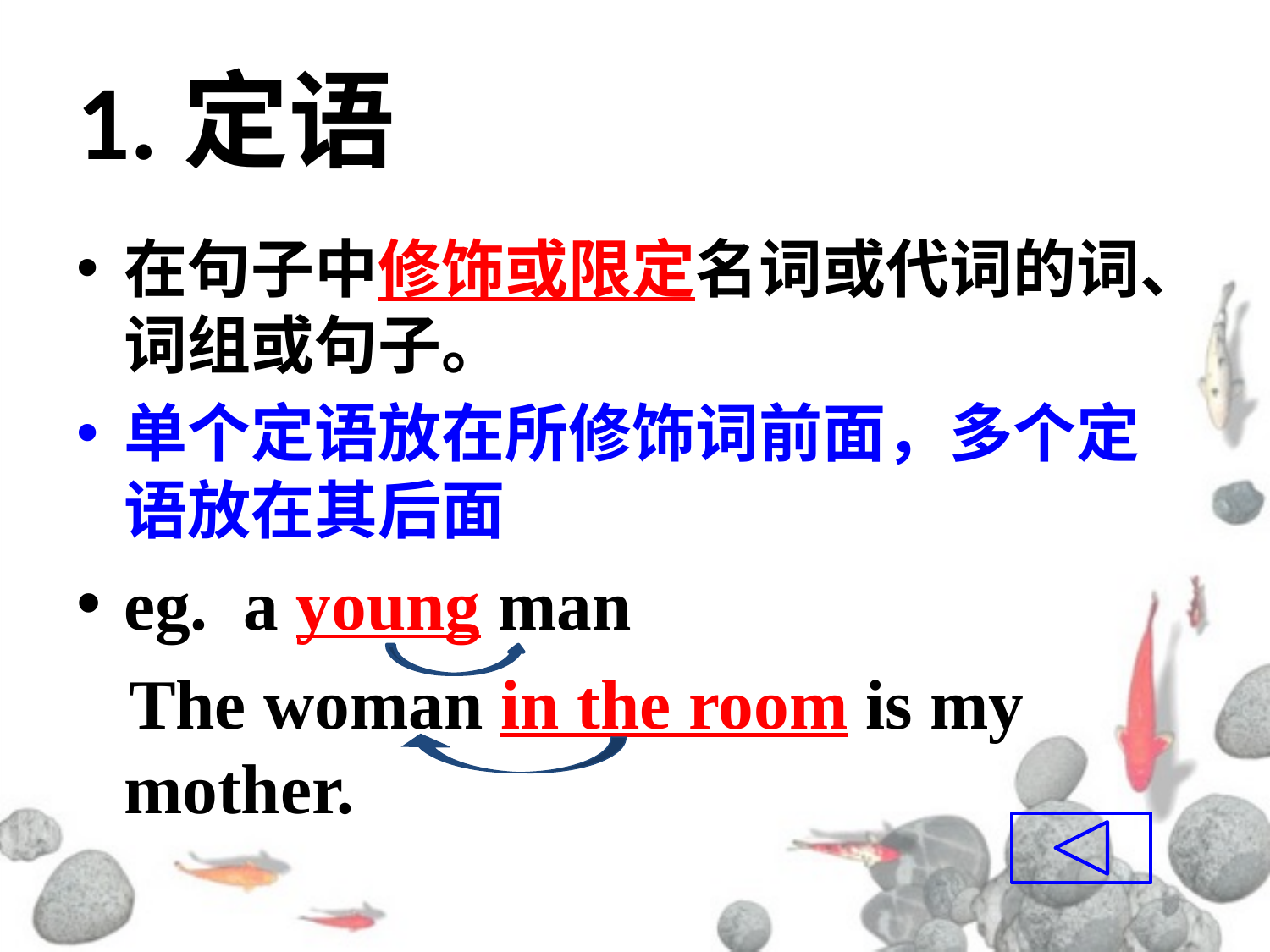

# 1.定语
在句子中修饰或限定名词或代词的词、词组或句子。
单个定语放在所修饰词前面，多个定语放在其后面
eg.  a young man
   The woman in the room is my mother.